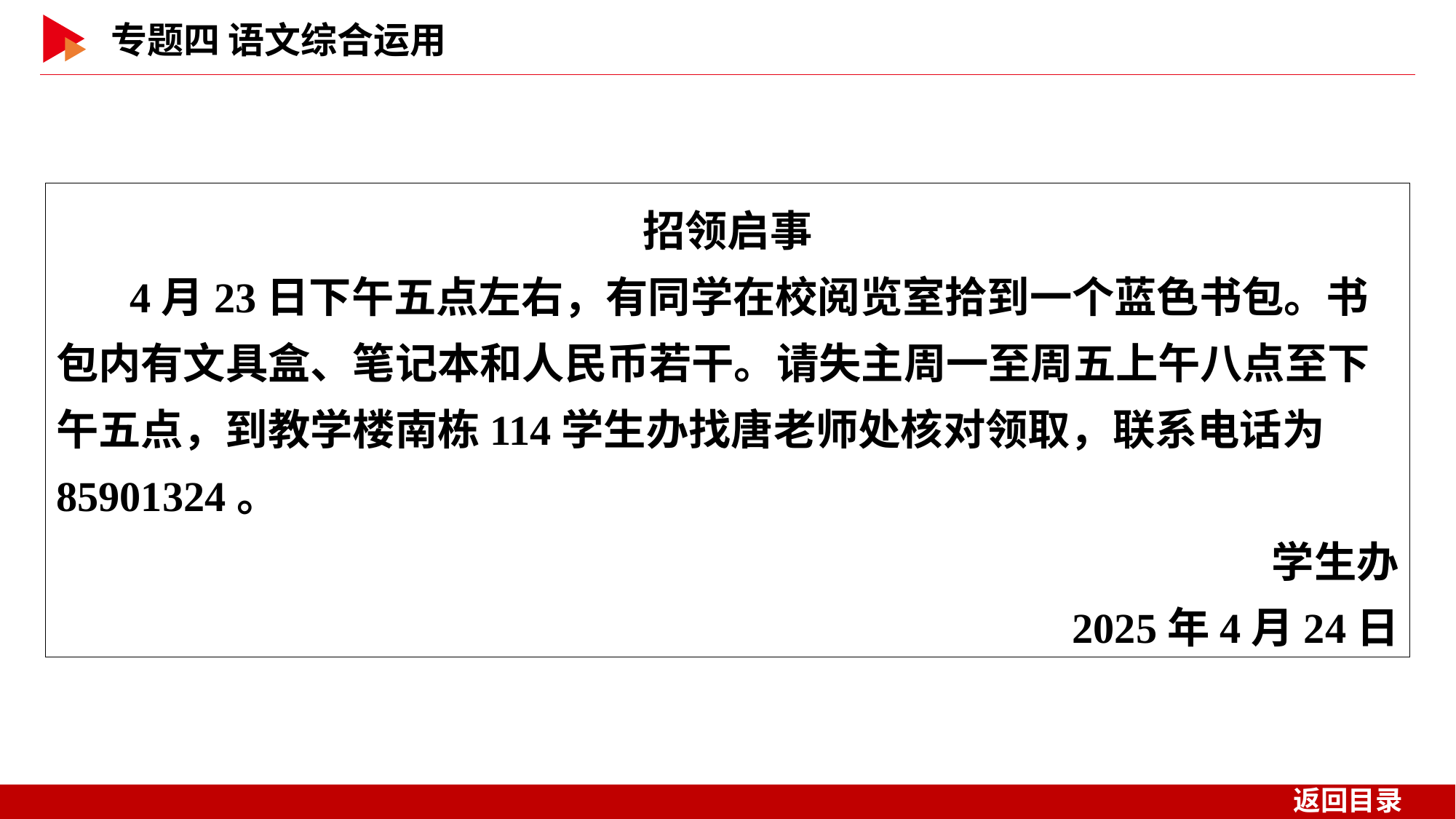

招领启事
       4月23日下午五点左右，有同学在校阅览室拾到一个蓝色书包。书包内有文具盒、笔记本和人民币若干。请失主周一至周五上午八点至下午五点，到教学楼南栋114学生办找唐老师处核对领取，联系电话为85901324。
学生办
2025年4月24日